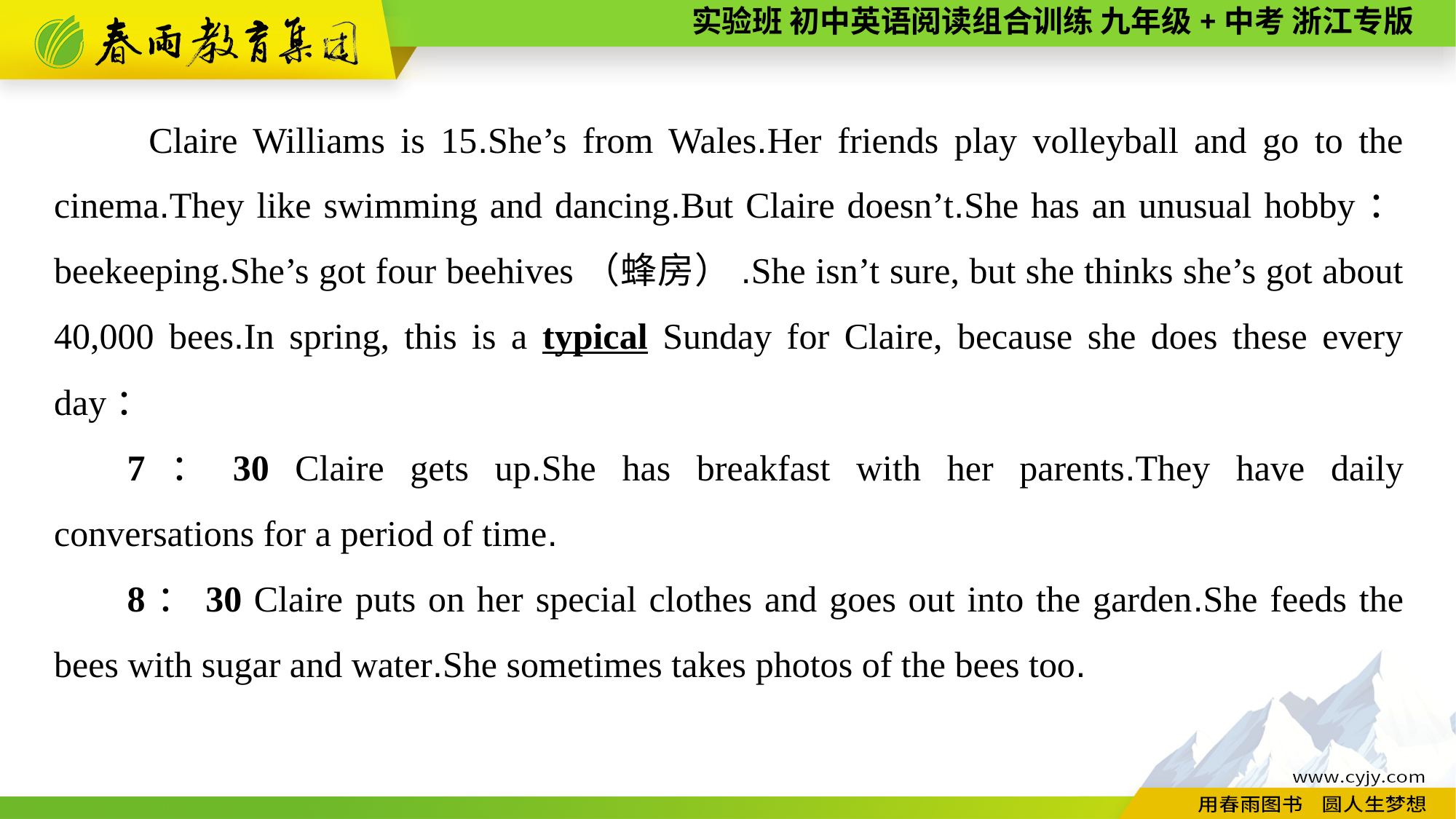

Claire Williams is 15.She’s from Wales.Her friends play volleyball and go to the cinema.They like swimming and dancing.But Claire doesn’t.She has an unusual hobby： beekeeping.She’s got four beehives（蜂房）.She isn’t sure, but she thinks she’s got about 40,000 bees.In spring, this is a typical Sunday for Claire, because she does these every day：
7：30 Claire gets up.She has breakfast with her parents.They have daily conversations for a period of time.
8：30 Claire puts on her special clothes and goes out into the garden.She feeds the bees with sugar and water.She sometimes takes photos of the bees too.